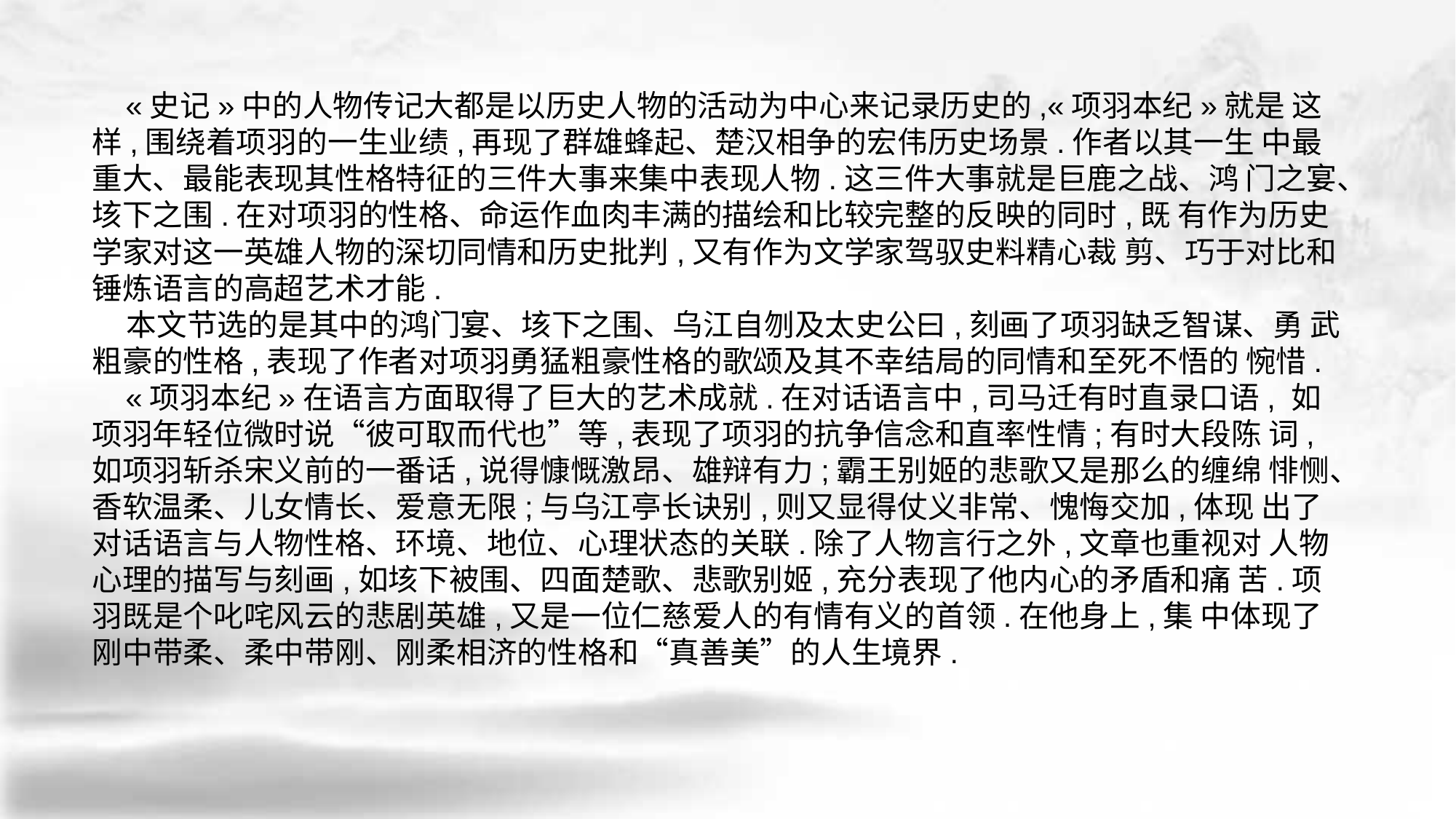

«史记»中的人物传记大都是以历史人物的活动为中心来记录历史的,«项羽本纪»就是 这样,围绕着项羽的一生业绩,再现了群雄蜂起、楚汉相争的宏伟历史场景.作者以其一生 中最重大、最能表现其性格特征的三件大事来集中表现人物.这三件大事就是巨鹿之战、鸿 门之宴、垓下之围.在对项羽的性格、命运作血肉丰满的描绘和比较完整的反映的同时,既 有作为历史学家对这一英雄人物的深切同情和历史批判,又有作为文学家驾驭史料精心裁 剪、巧于对比和锤炼语言的高超艺术才能.
    本文节选的是其中的鸿门宴、垓下之围、乌江自刎及太史公曰,刻画了项羽缺乏智谋、勇 武粗豪的性格,表现了作者对项羽勇猛粗豪性格的歌颂及其不幸结局的同情和至死不悟的 惋惜.
    «项羽本纪»在语言方面取得了巨大的艺术成就.在对话语言中,司马迁有时直录口语, 如项羽年轻位微时说“彼可取而代也”等,表现了项羽的抗争信念和直率性情;有时大段陈 词,如项羽斩杀宋义前的一番话,说得慷慨激昂、雄辩有力;霸王别姬的悲歌又是那么的缠绵 悱恻、香软温柔、儿女情长、爱意无限;与乌江亭长诀别,则又显得仗义非常、愧悔交加,体现 出了对话语言与人物性格、环境、地位、心理状态的关联.除了人物言行之外,文章也重视对 人物心理的描写与刻画,如垓下被围、四面楚歌、悲歌别姬,充分表现了他内心的矛盾和痛 苦.项羽既是个叱咤风云的悲剧英雄,又是一位仁慈爱人的有情有义的首领.在他身上,集 中体现了刚中带柔、柔中带刚、刚柔相济的性格和“真善美”的人生境界.